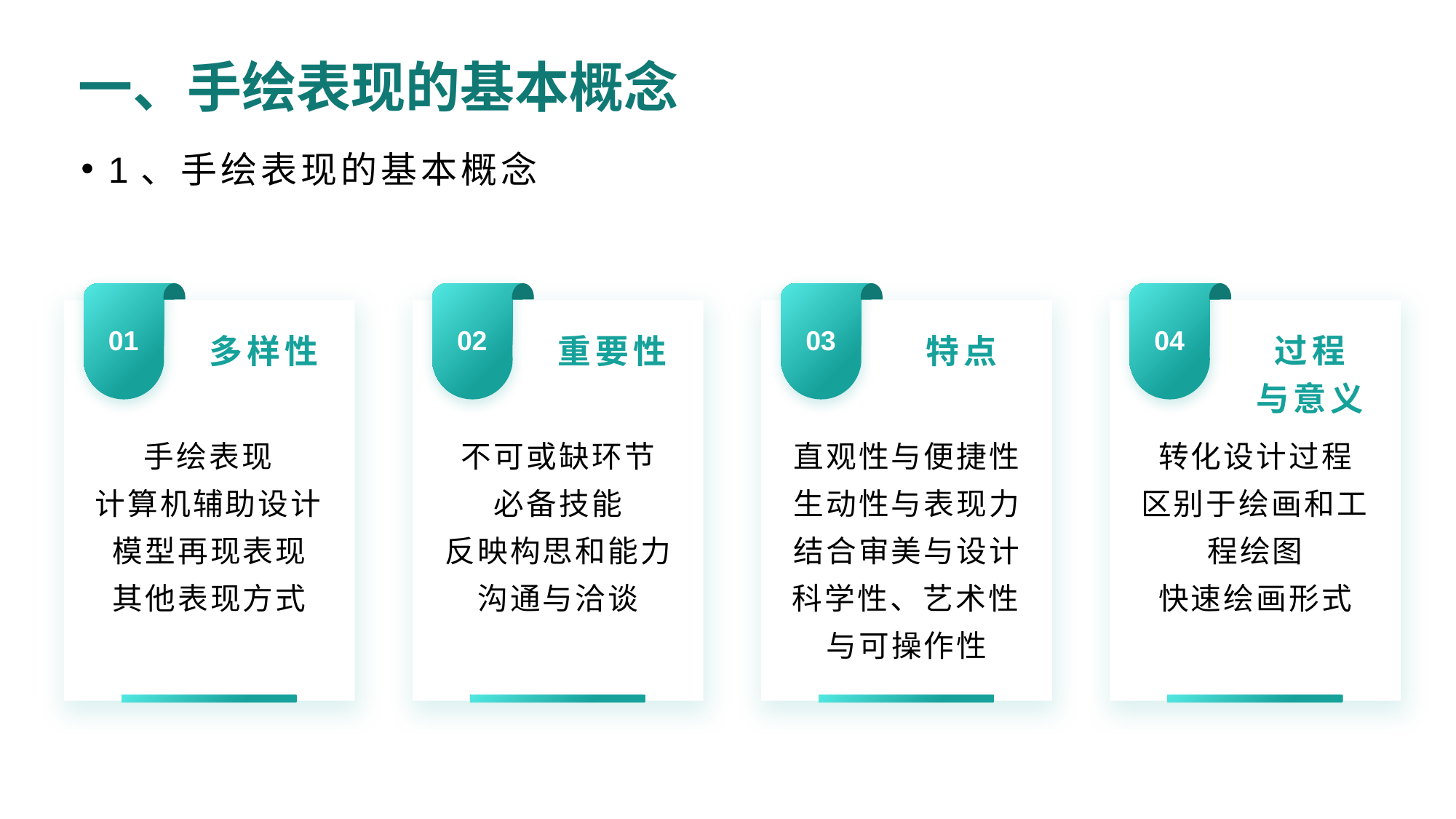

一、手绘表现的基本概念
1、手绘表现的基本概念

01
02
03
04

多样性
重要性
特点
过程
与意义
手绘表现
计算机辅助设计
模型再现表现
其他表现方式

不可或缺环节
必备技能
反映构思和能力
沟通与洽谈
直观性与便捷性
生动性与表现力
结合审美与设计
科学性、艺术性与可操作性
转化设计过程
区别于绘画和工程绘图
快速绘画形式